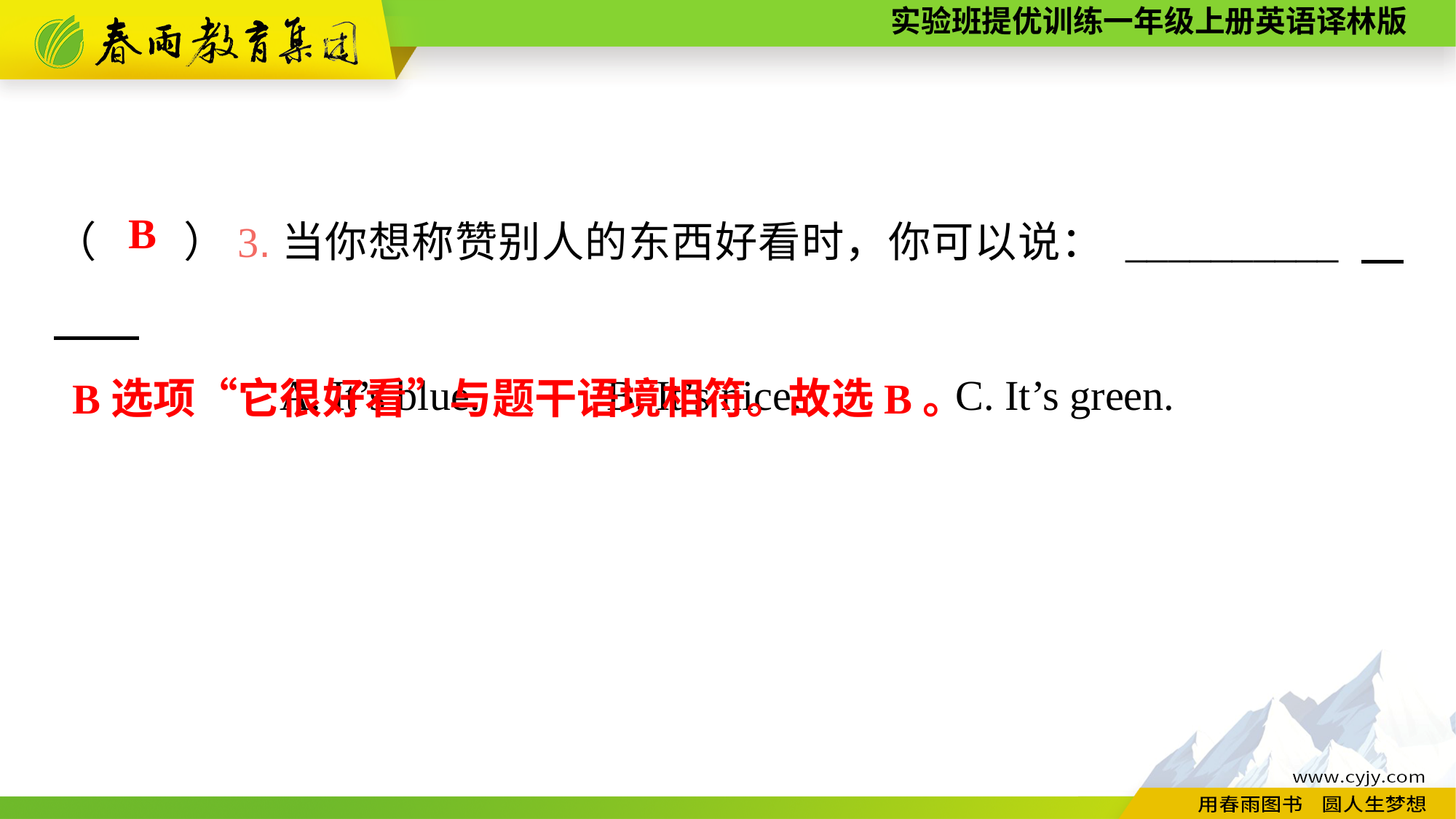

（　　）3.当你想称赞别人的东西好看时，你可以说： __________
A. It’s blue.	           B. It’s nice.	             C. It’s green.
B
B选项“它很好看”与题干语境相符。故选B。